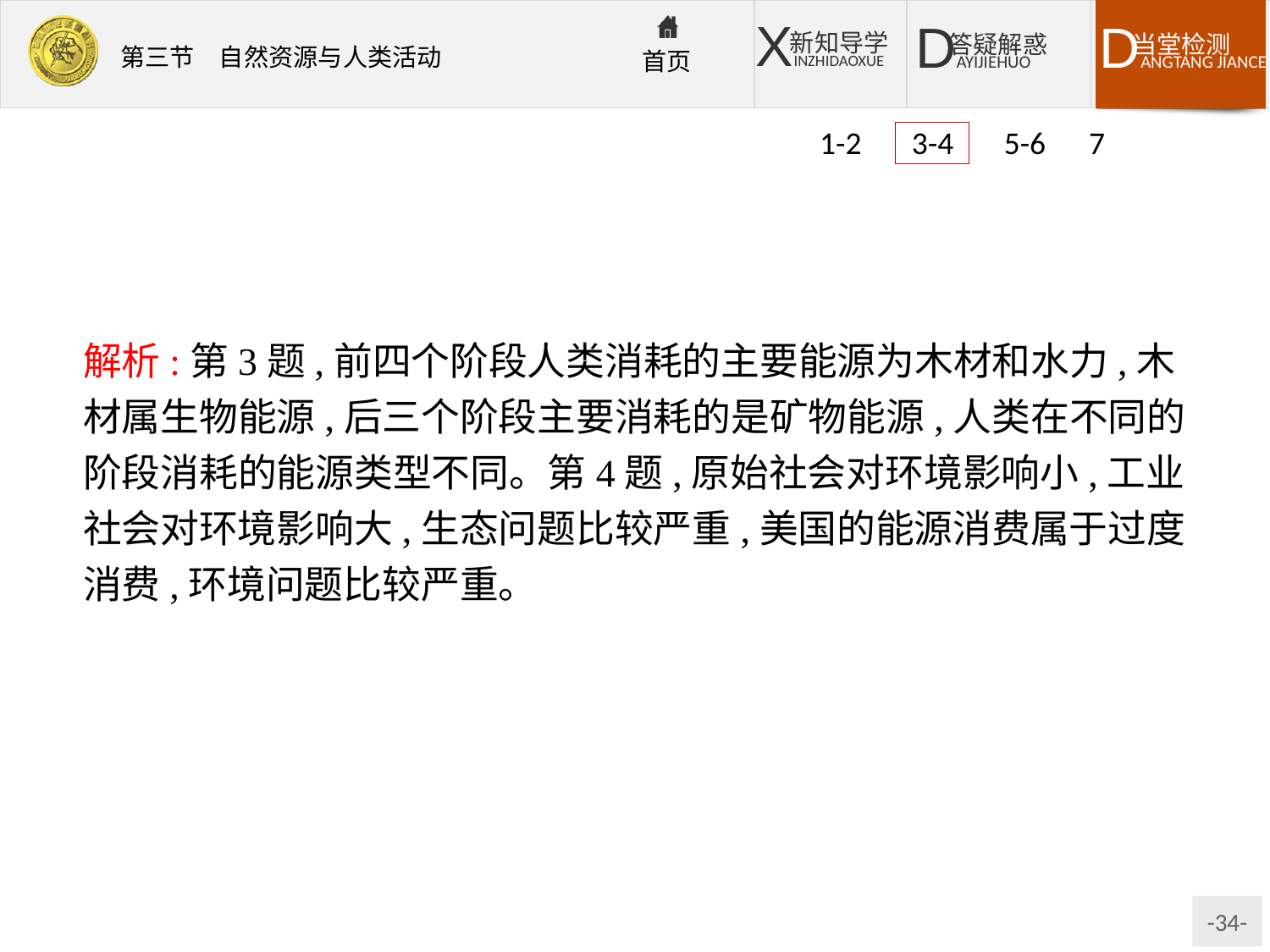

1-2       3-4       5-6      7

解析:第3题,前四个阶段人类消耗的主要能源为木材和水力,木材属生物能源,后三个阶段主要消耗的是矿物能源,人类在不同的阶段消耗的能源类型不同。第4题,原始社会对环境影响小,工业社会对环境影响大,生态问题比较严重,美国的能源消费属于过度消费,环境问题比较严重。
答案:3.D　4.B